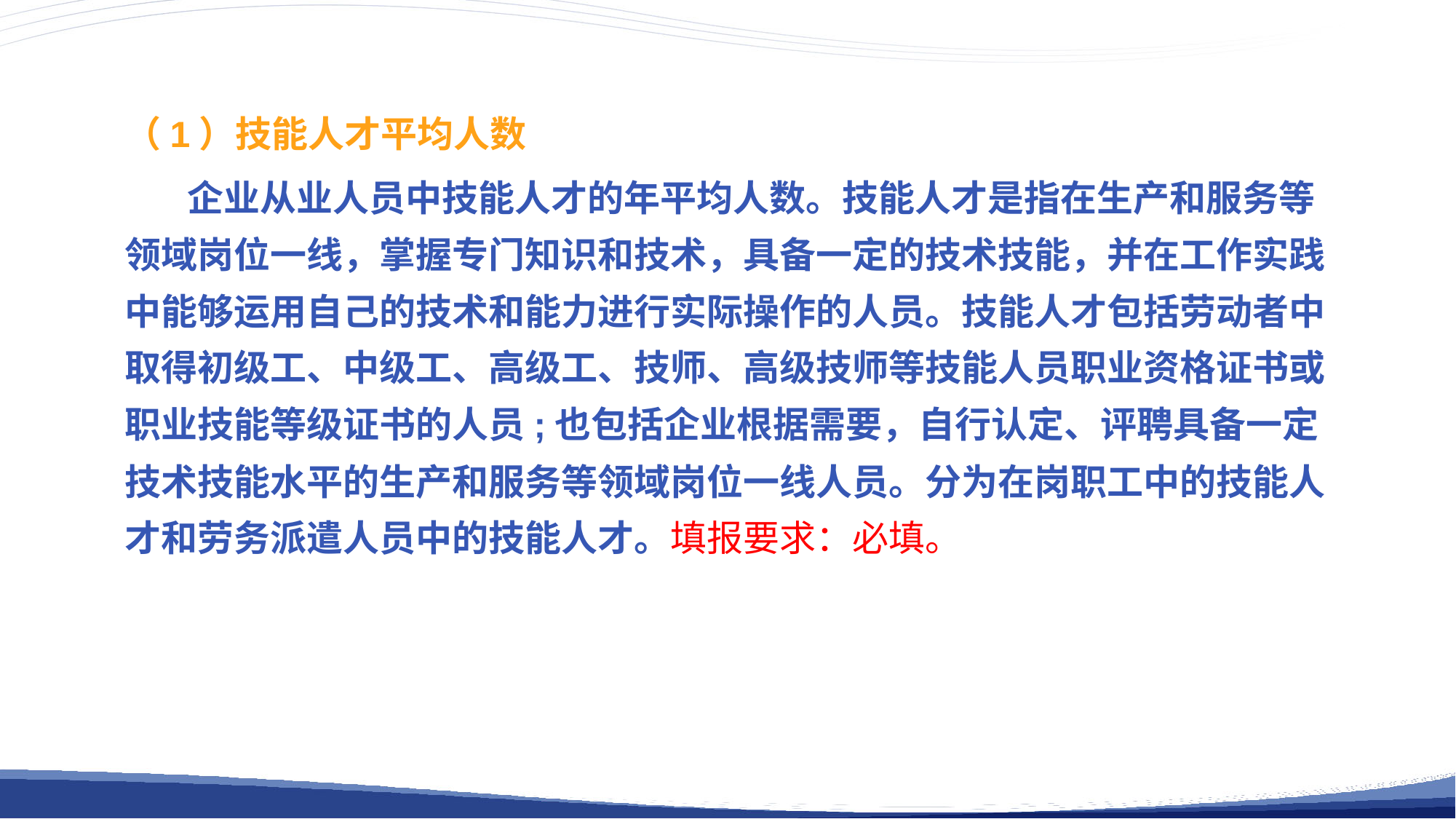

（1）技能人才平均人数
        企业从业人员中技能人才的年平均人数。技能人才是指在生产和服务等领域岗位一线，掌握专门知识和技术，具备一定的技术技能，并在工作实践中能够运用自己的技术和能力进行实际操作的人员。技能人才包括劳动者中取得初级工、中级工、高级工、技师、高级技师等技能人员职业资格证书或职业技能等级证书的人员;也包括企业根据需要，自行认定、评聘具备一定技术技能水平的生产和服务等领域岗位一线人员。分为在岗职工中的技能人才和劳务派遣人员中的技能人才。填报要求：必填。